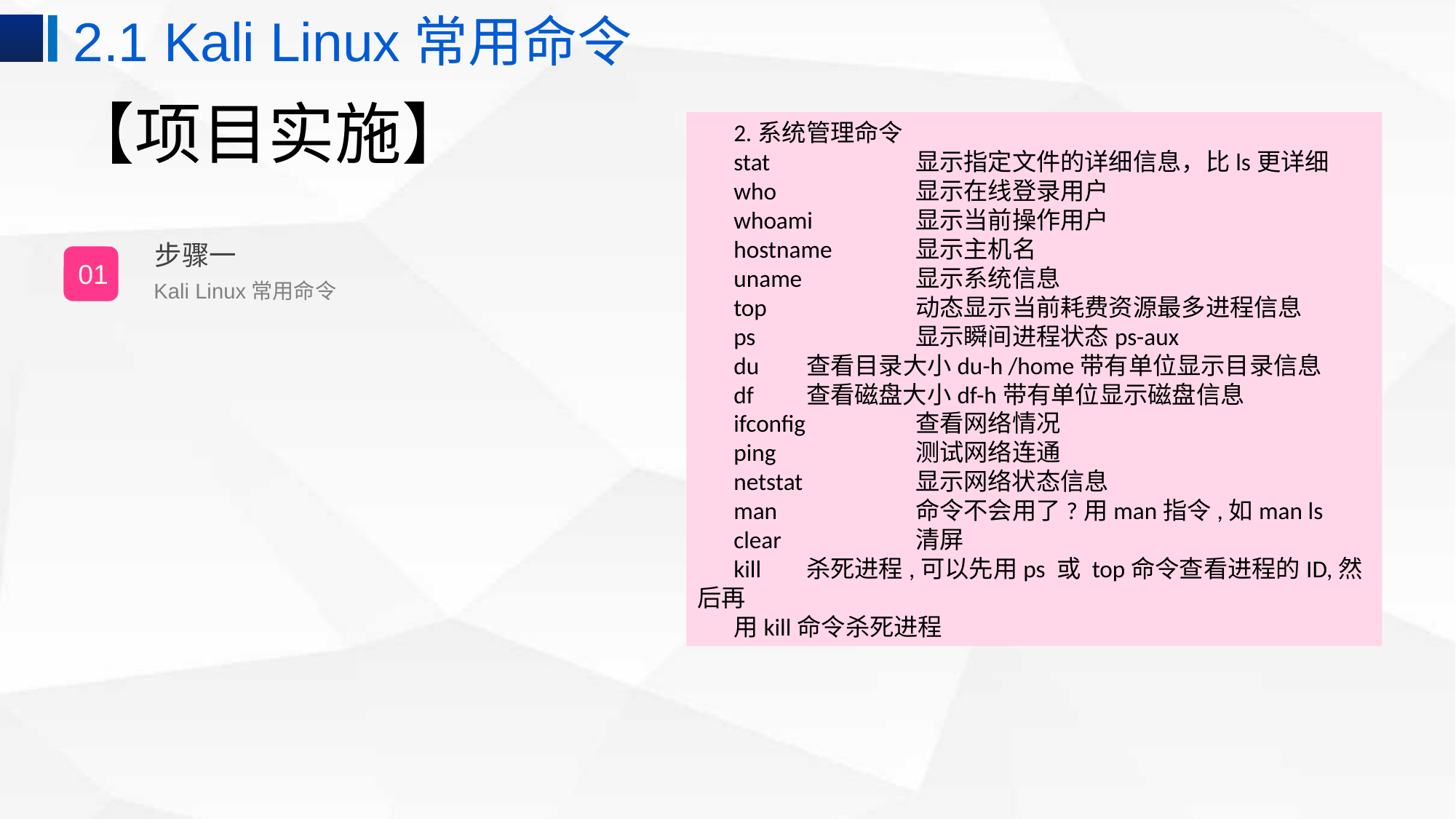

2.1 Kali Linux常用命令

# 【项目实施】
2.系统管理命令
stat		显示指定文件的详细信息，比ls更详细
who		显示在线登录用户
whoami	显示当前操作用户
hostname	显示主机名
uname		显示系统信息
top		动态显示当前耗费资源最多进程信息
ps		显示瞬间进程状态ps-aux
du	查看目录大小du-h /home带有单位显示目录信息
df	查看磁盘大小df-h带有单位显示磁盘信息
ifconfig		查看网络情况
ping		测试网络连通
netstat		显示网络状态信息
man		命令不会用了?用man指令,如man ls
clear		清屏
kill	杀死进程,可以先用ps 或 top命令查看进程的ID,然后再
用kill命令杀死进程
步骤一

01
Kali Linux常用命令